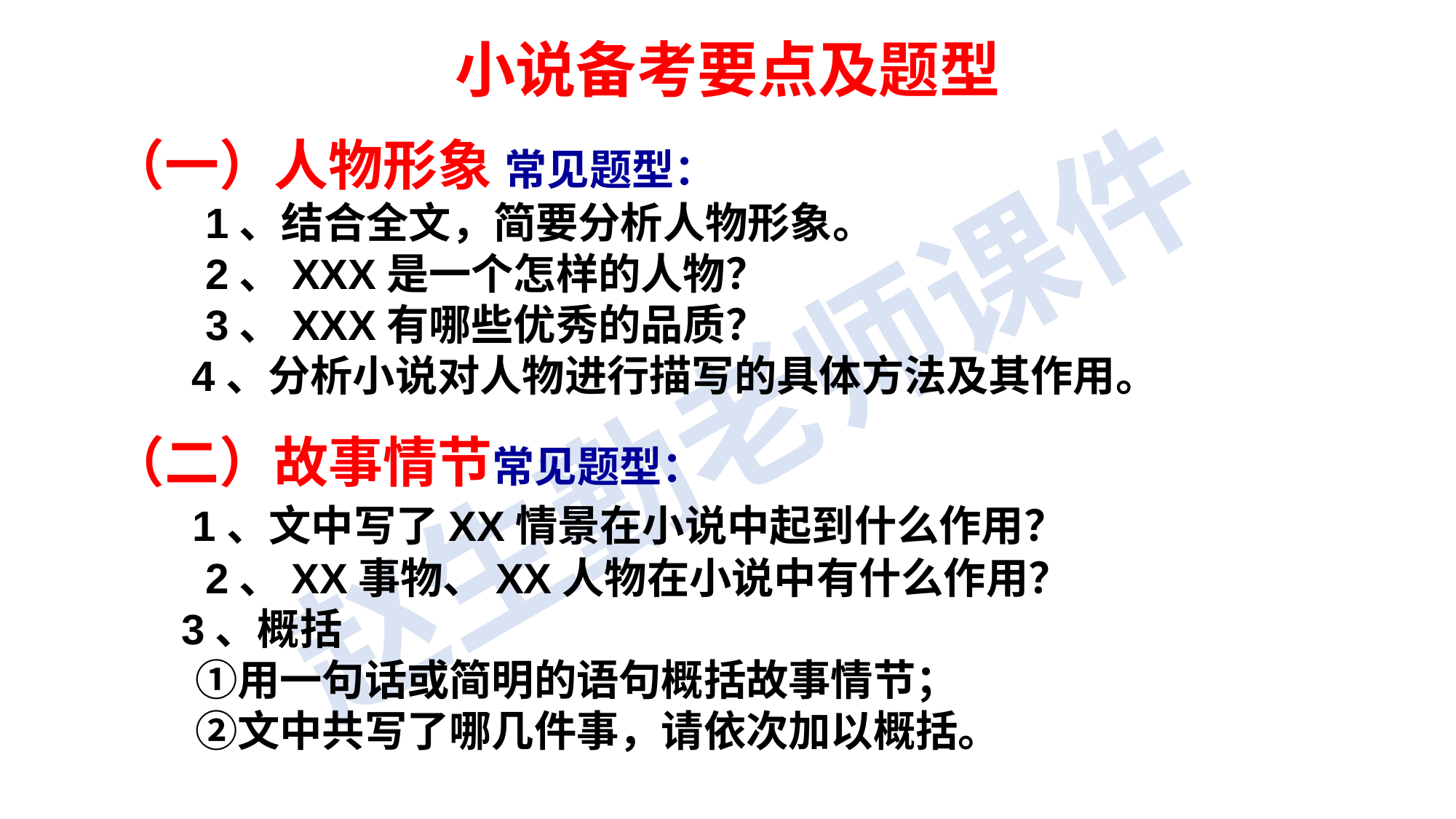

小说备考要点及题型
（一）人物形象 常见题型：
　　1、结合全文，简要分析人物形象。
　　2、XXX是一个怎样的人物？
　　3、XXX有哪些优秀的品质？
　   4、分析小说对人物进行描写的具体方法及其作用。
（二）故事情节常见题型：
　  1、文中写了XX情景在小说中起到什么作用？
　　2、XX事物、XX人物在小说中有什么作用？
      3、概括
　　①用一句话或简明的语句概括故事情节；
　　②文中共写了哪几件事，请依次加以概括。